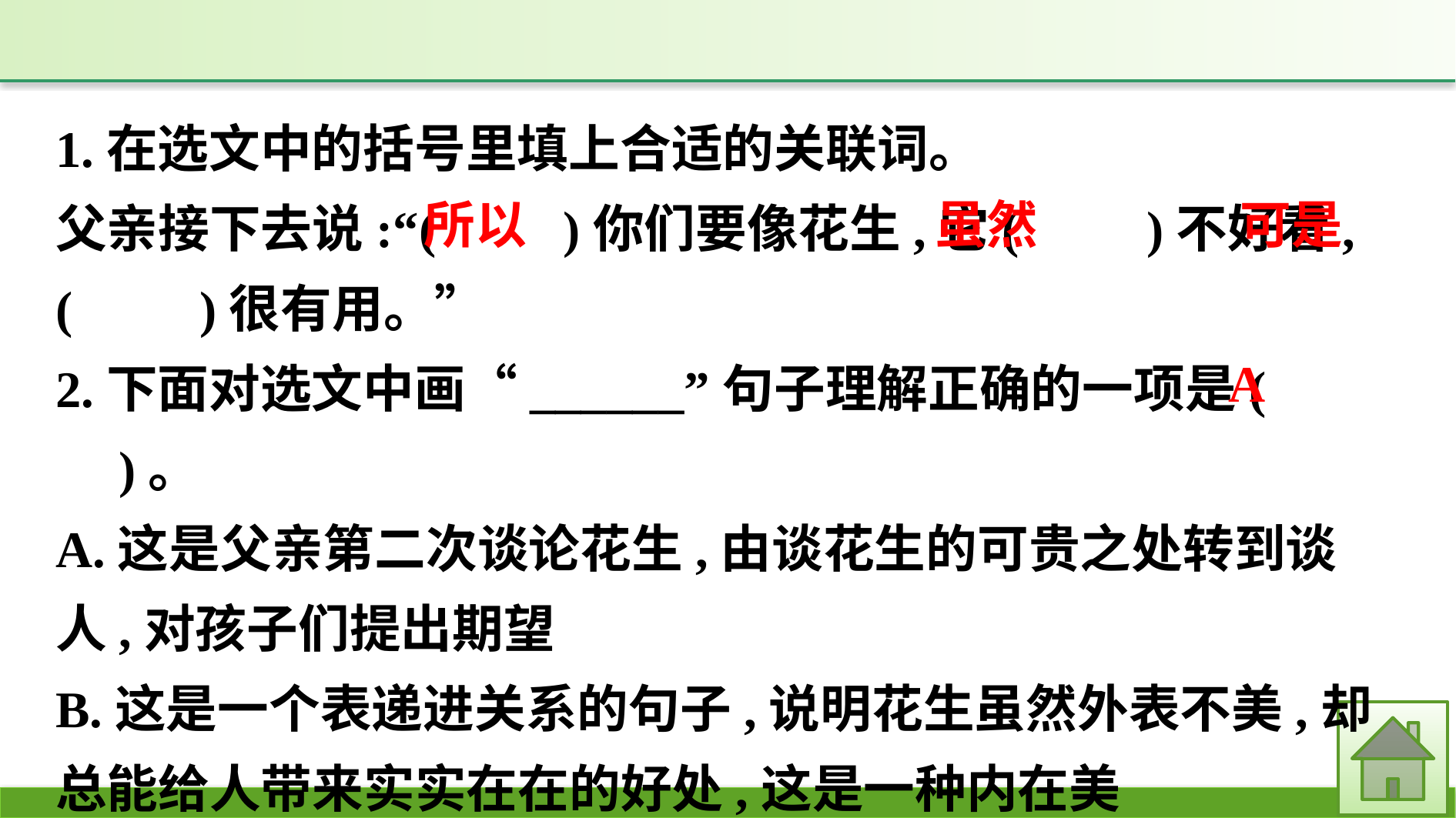

1.在选文中的括号里填上合适的关联词。
父亲接下去说:“(　　)你们要像花生,它(　　)不好看,(　　)很有用。”
2.下面对选文中画“______”句子理解正确的一项是(　　)。
A.这是父亲第二次谈论花生,由谈花生的可贵之处转到谈人,对孩子们提出期望
B.这是一个表递进关系的句子,说明花生虽然外表不美,却总能给人带来实实在在的好处,这是一种内在美
所以
虽然
可是
A